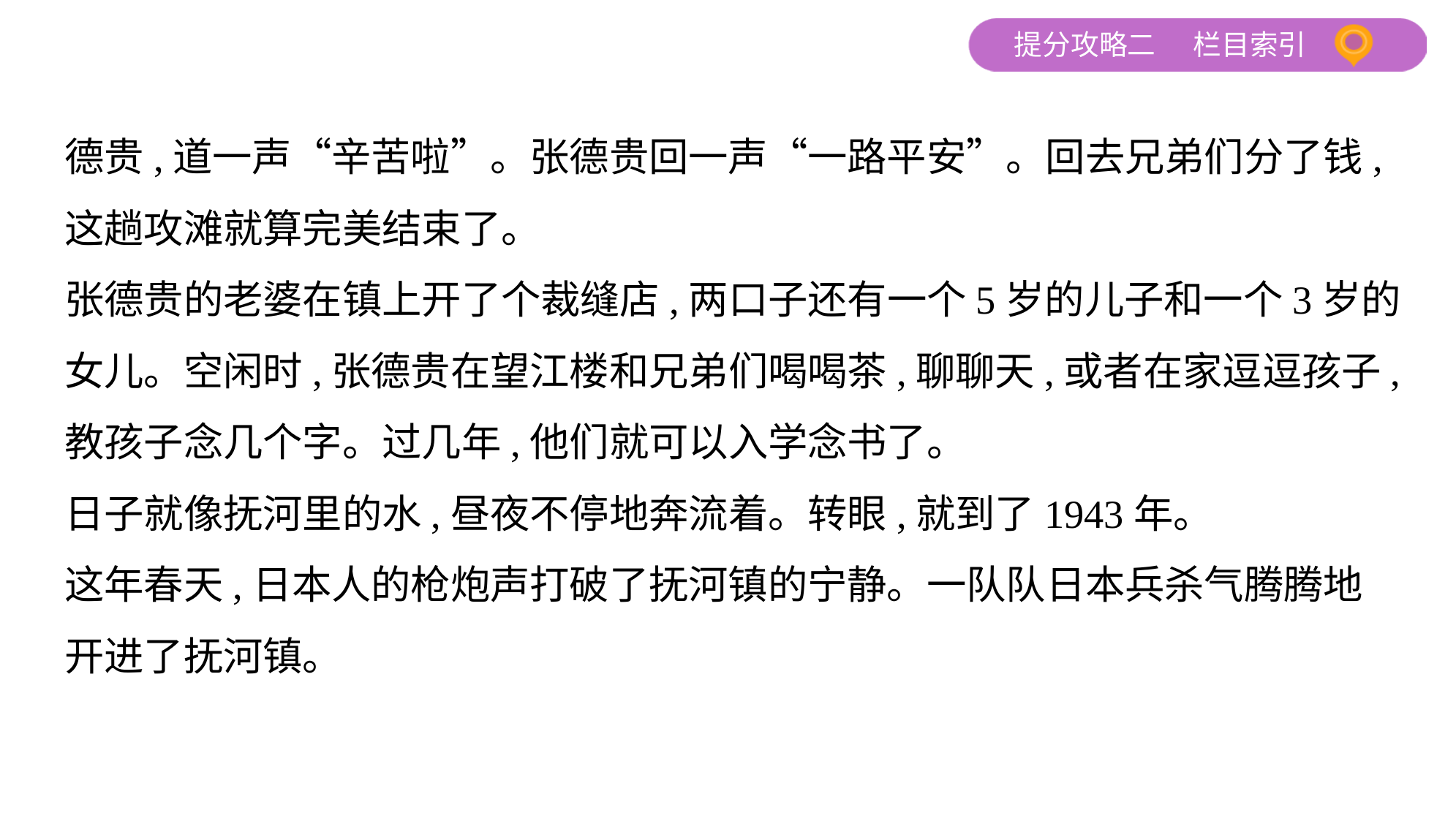

德贵,道一声“辛苦啦”。张德贵回一声“一路平安”。回去兄弟们分了钱,
这趟攻滩就算完美结束了。
张德贵的老婆在镇上开了个裁缝店,两口子还有一个5岁的儿子和一个3岁的
女儿。空闲时,张德贵在望江楼和兄弟们喝喝茶,聊聊天,或者在家逗逗孩子,
教孩子念几个字。过几年,他们就可以入学念书了。
日子就像抚河里的水,昼夜不停地奔流着。转眼,就到了1943年。
这年春天,日本人的枪炮声打破了抚河镇的宁静。一队队日本兵杀气腾腾地
开进了抚河镇。